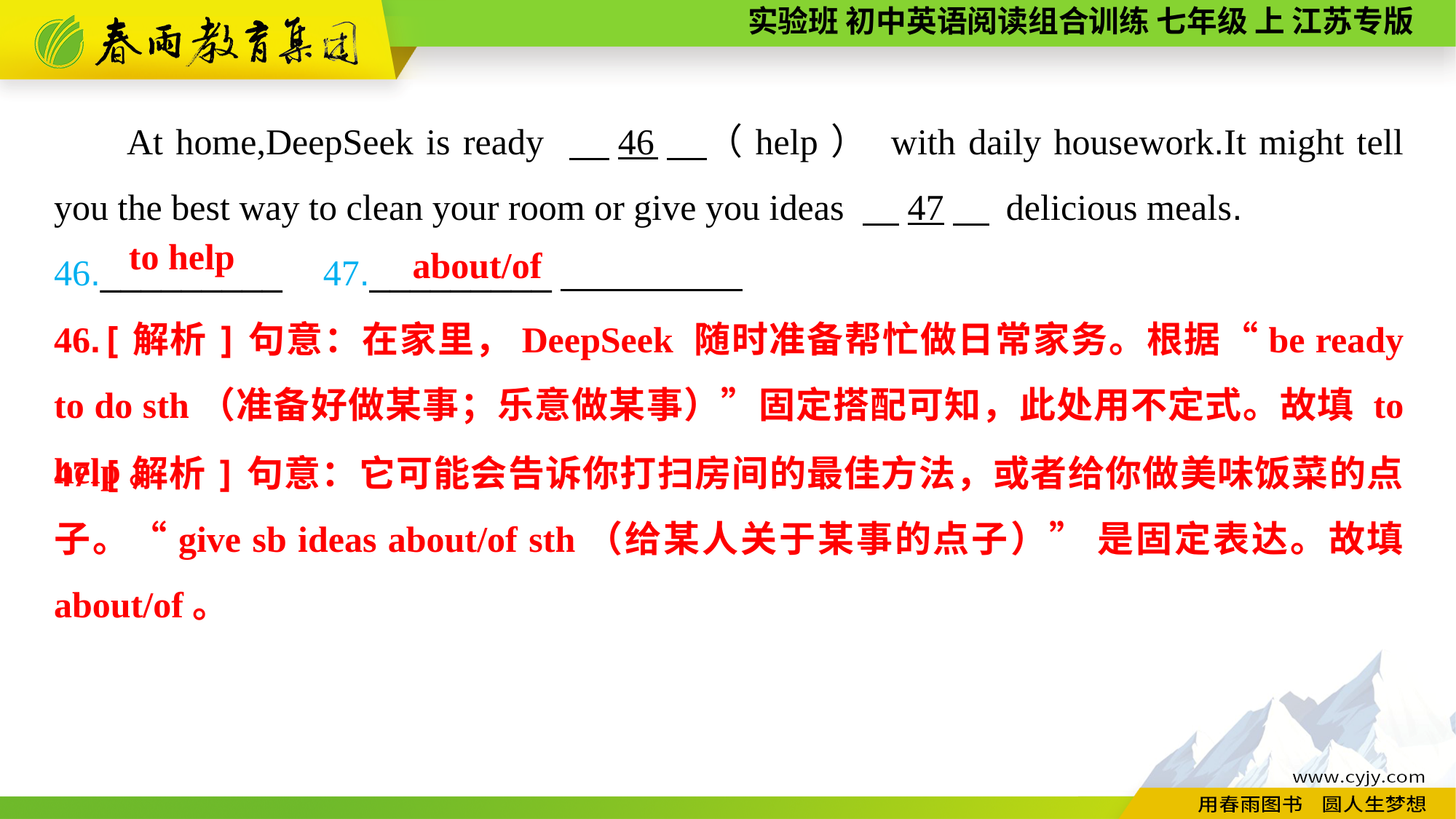

At home,DeepSeek is ready 　46　（help） with daily housework.It might tell you the best way to clean your room or give you ideas 　47　 delicious meals.
46._________    47._________
to help
about/of
46.[解析]句意：在家里，DeepSeek 随时准备帮忙做日常家务。根据“be ready to do sth（准备好做某事；乐意做某事）”固定搭配可知，此处用不定式。故填 to help。
47.[解析]句意：它可能会告诉你打扫房间的最佳方法，或者给你做美味饭菜的点子。“give sb ideas about/of sth（给某人关于某事的点子）” 是固定表达。故填 about/of。